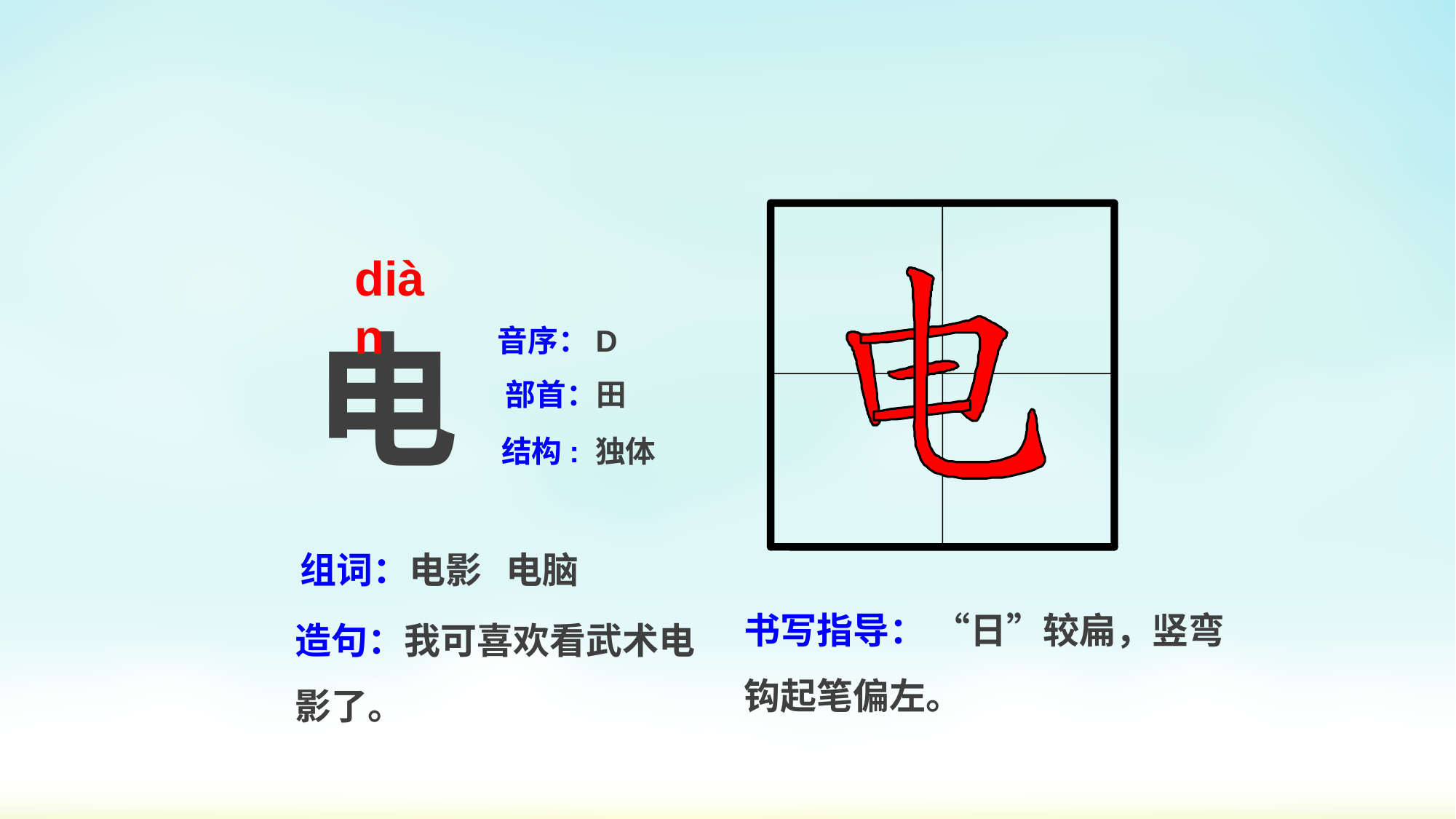

diàn

电
音序：D

部首：田

结构: 独体
组词：电影   电脑
书写指导： “日”较扁，竖弯钩起笔偏左。
造句：我可喜欢看武术电影了。